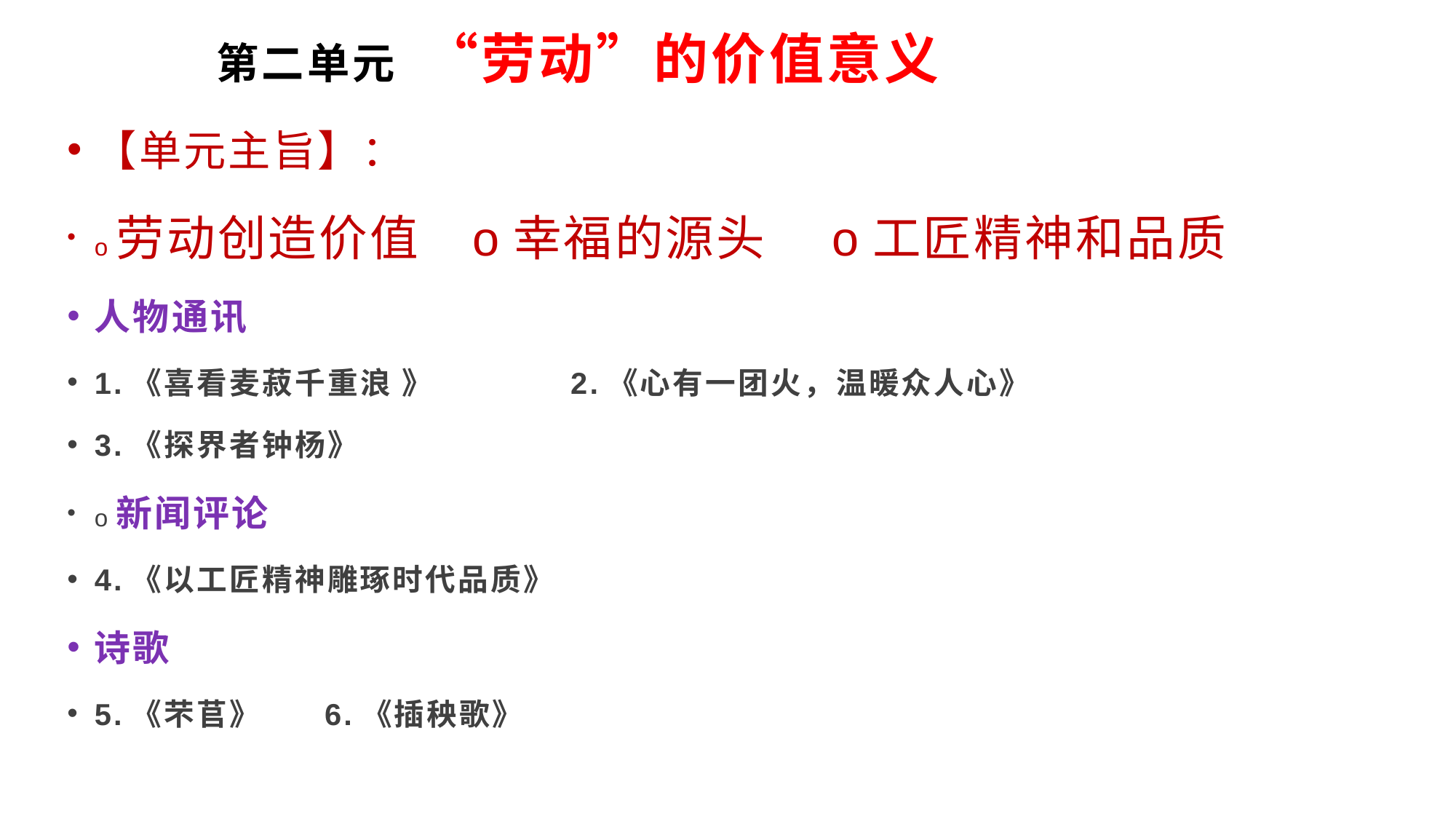

# 第二单元  “劳动”的价值意义
【单元主旨】：
o劳动创造价值   o幸福的源头    o工匠精神和品质
人物通讯
1.《喜看麦菽千重浪 》              2.《心有一团火，温暖众人心》
3.《探界者钟杨》
o新闻评论
4.《以工匠精神雕琢时代品质》
诗歌
5.《芣苢》      6.《插秧歌》